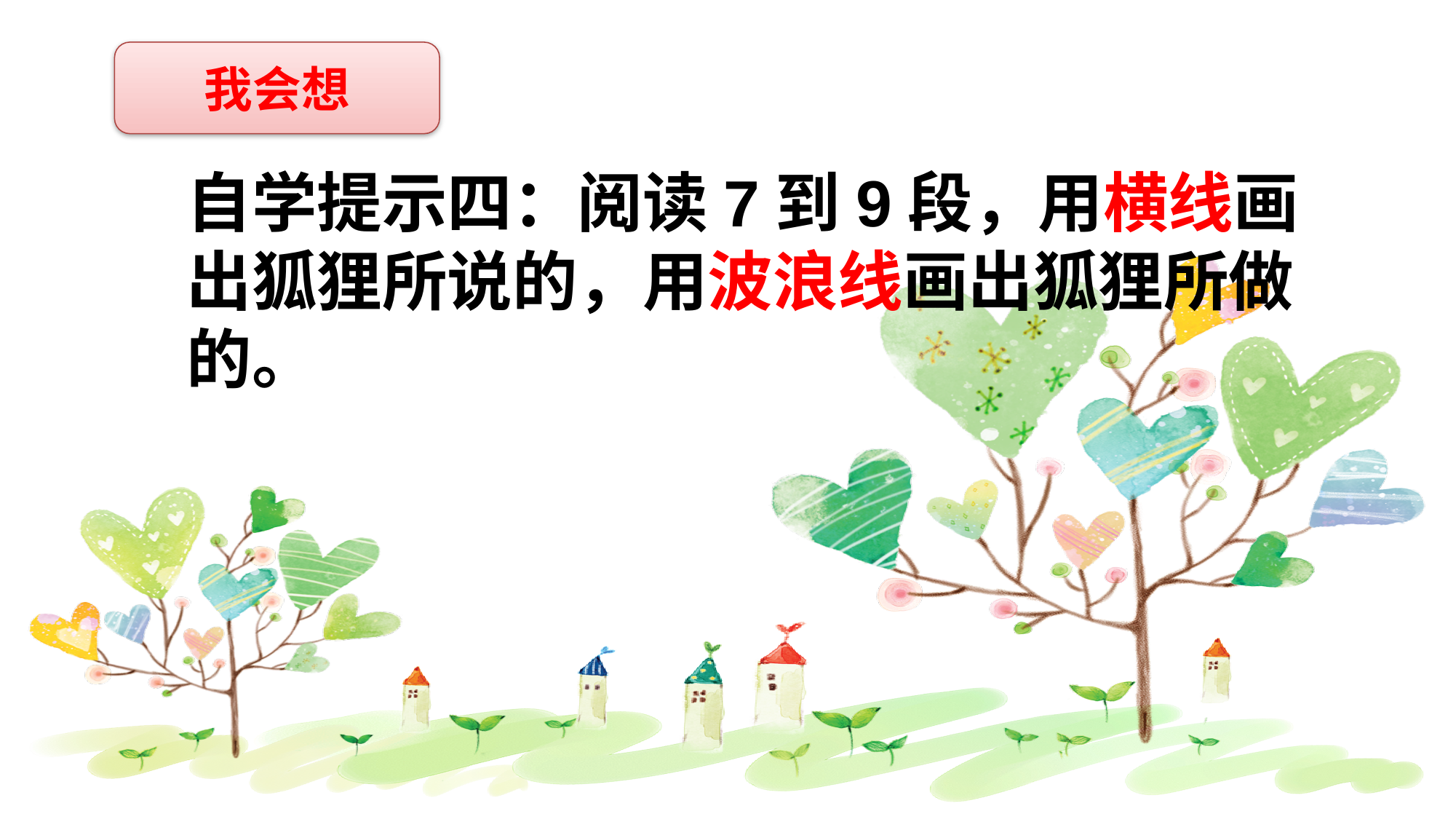

我会想
自学提示四：阅读7到9段，用横线画出狐狸所说的，用波浪线画出狐狸所做的。